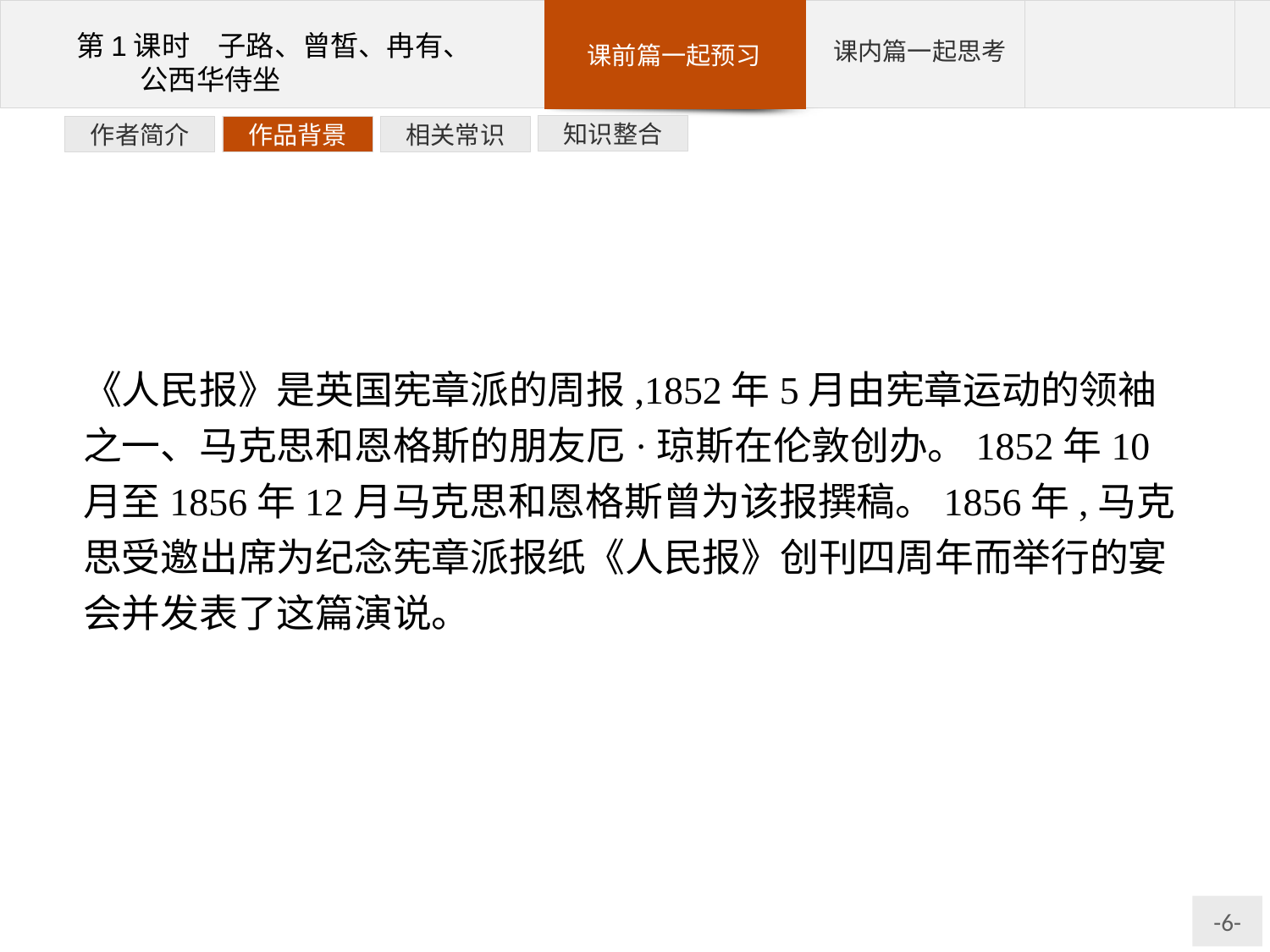

知识整合
相关常识
作品背景
作者简介
《人民报》是英国宪章派的周报,1852年5月由宪章运动的领袖之一、马克思和恩格斯的朋友厄·琼斯在伦敦创办。1852年10月至1856年12月马克思和恩格斯曾为该报撰稿。1856年,马克思受邀出席为纪念宪章派报纸《人民报》创刊四周年而举行的宴会并发表了这篇演说。